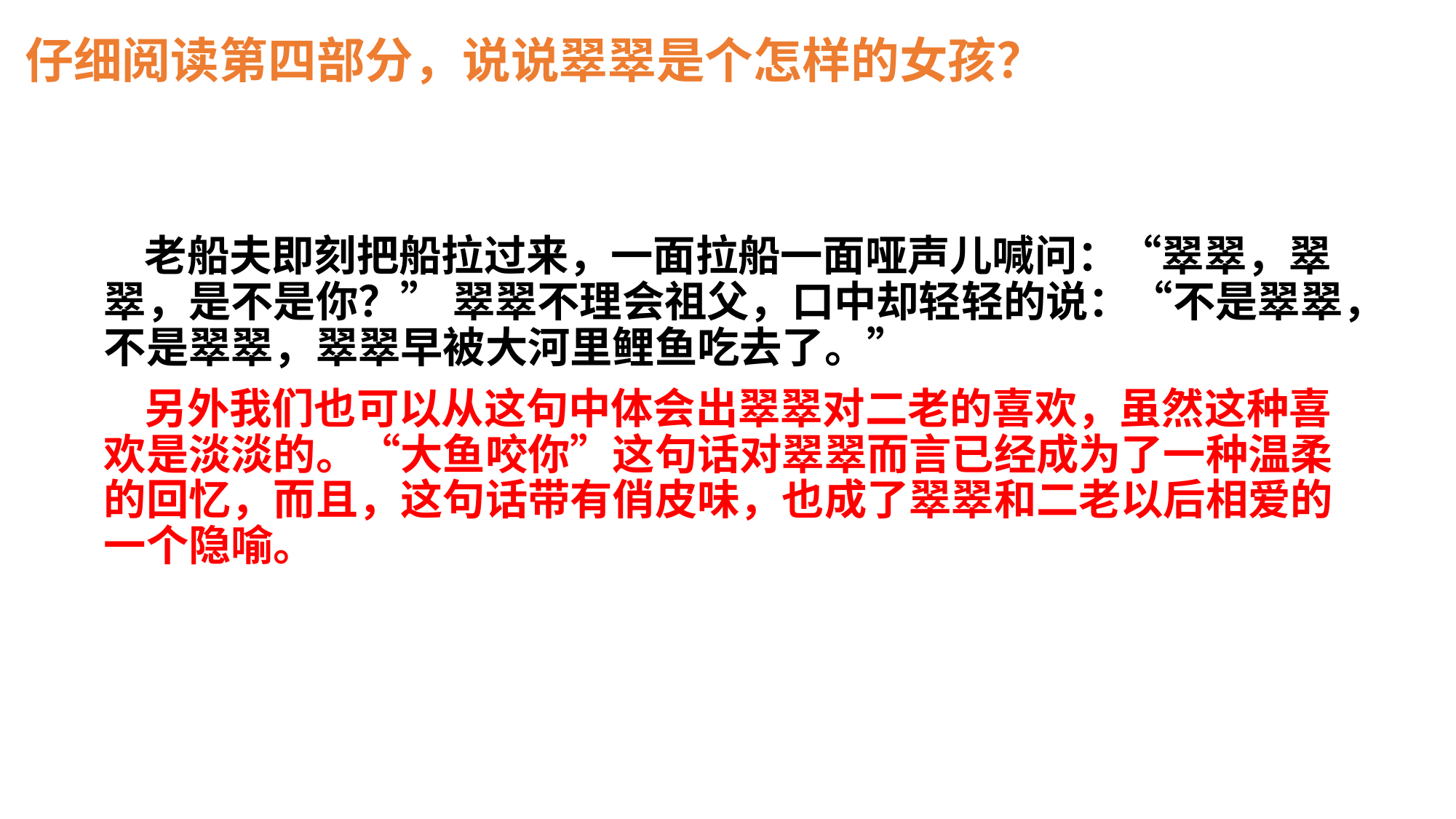

# 仔细阅读第四部分，说说翠翠是个怎样的女孩？
      老船夫即刻把船拉过来，一面拉船一面哑声儿喊问：“翠翠，翠翠，是不是你？” 翠翠不理会祖父，口中却轻轻的说：“不是翠翠，不是翠翠，翠翠早被大河里鲤鱼吃去了。”
      另外我们也可以从这句中体会出翠翠对二老的喜欢，虽然这种喜欢是淡淡的。“大鱼咬你”这句话对翠翠而言已经成为了一种温柔的回忆，而且，这句话带有俏皮味，也成了翠翠和二老以后相爱的一个隐喻。